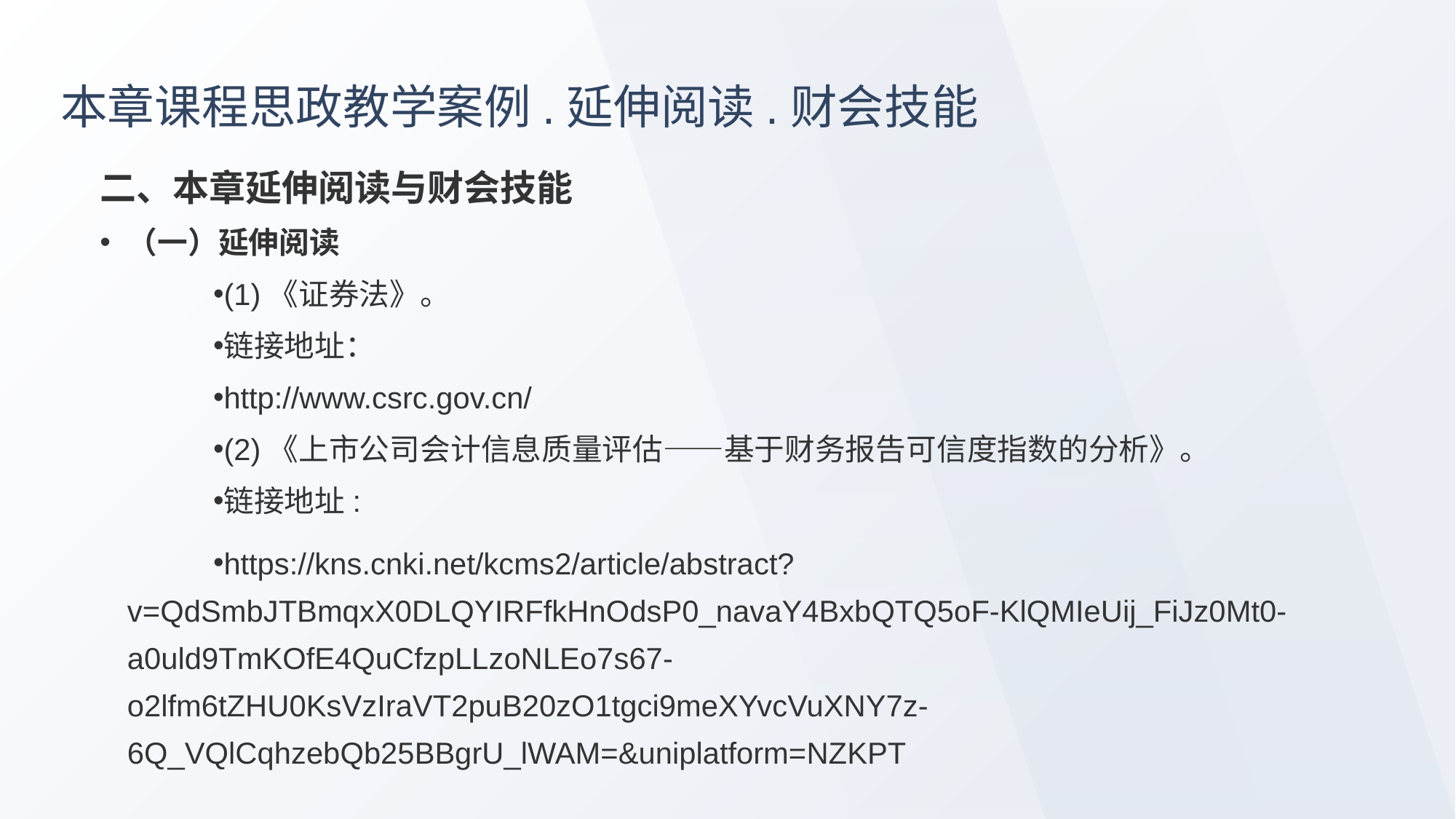

# 本章课程思政教学案例.延伸阅读.财会技能
二、本章延伸阅读与财会技能
（一）延伸阅读
(1)《证券法》。
链接地址：
http://www.csrc.gov.cn/
(2)《上市公司会计信息质量评估——基于财务报告可信度指数的分析》。
链接地址:
https://kns.cnki.net/kcms2/article/abstract?v=QdSmbJTBmqxX0DLQYIRFfkHnOdsP0_navaY4BxbQTQ5oF-KlQMIeUij_FiJz0Mt0-a0uld9TmKOfE4QuCfzpLLzoNLEo7s67-o2lfm6tZHU0KsVzIraVT2puB20zO1tgci9meXYvcVuXNY7z-6Q_VQlCqhzebQb25BBgrU_lWAM=&uniplatform=NZKPT